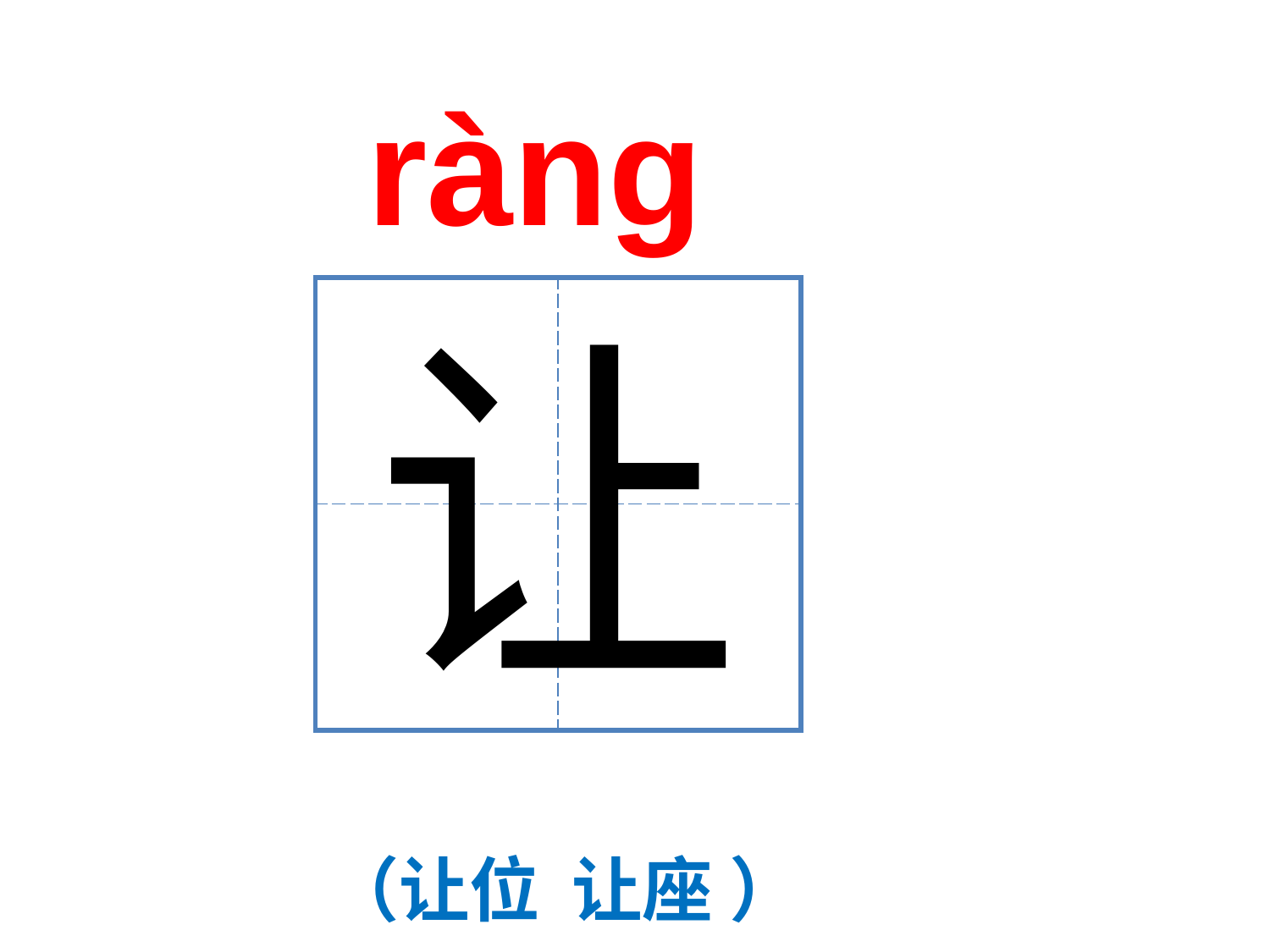

ràng
|  |  |
| --- | --- |
|  |  |
让
（让位  让座 ）